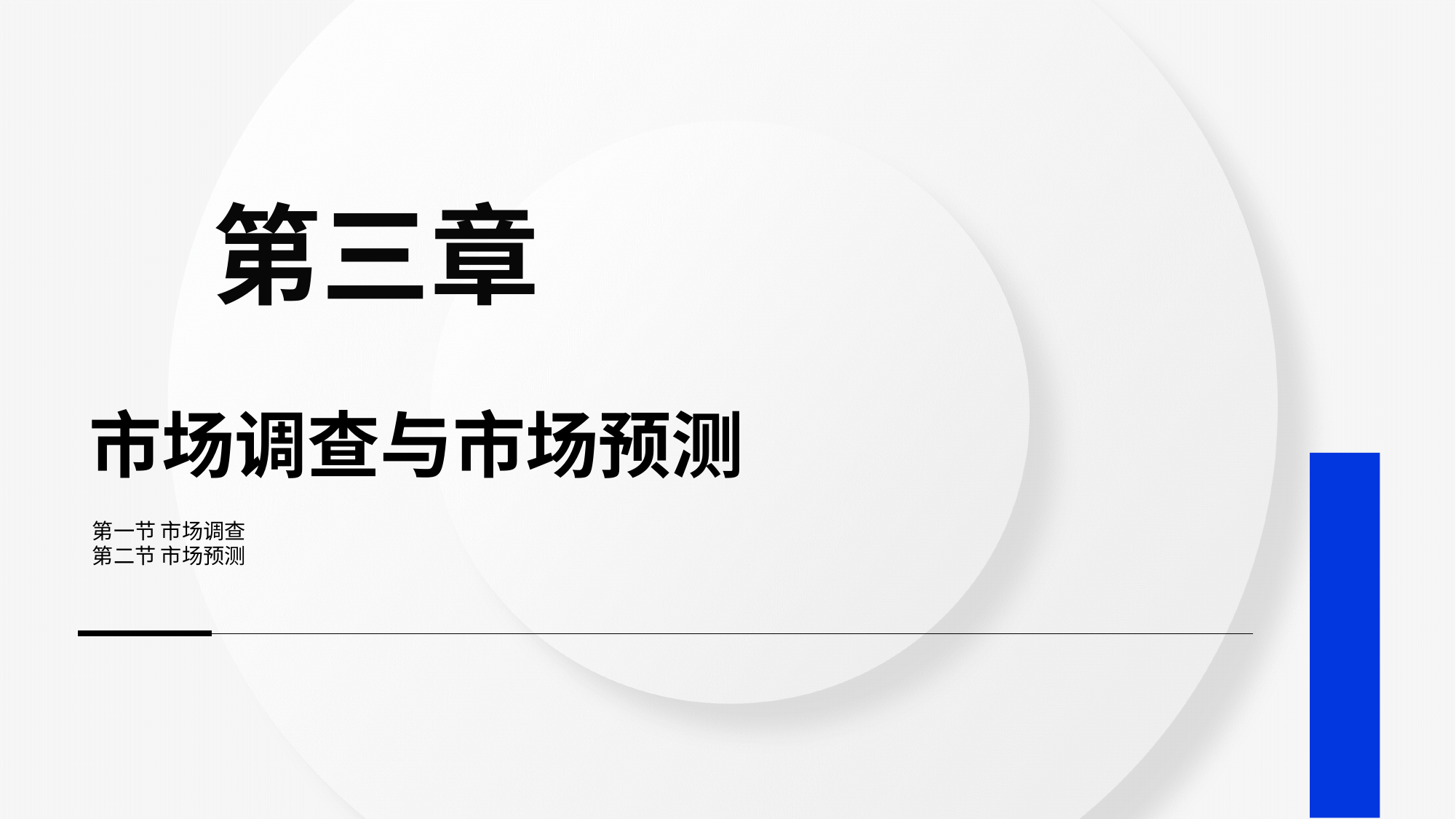

第三章
# 市场调查与市场预测

第一节 市场调查
第二节 市场预测